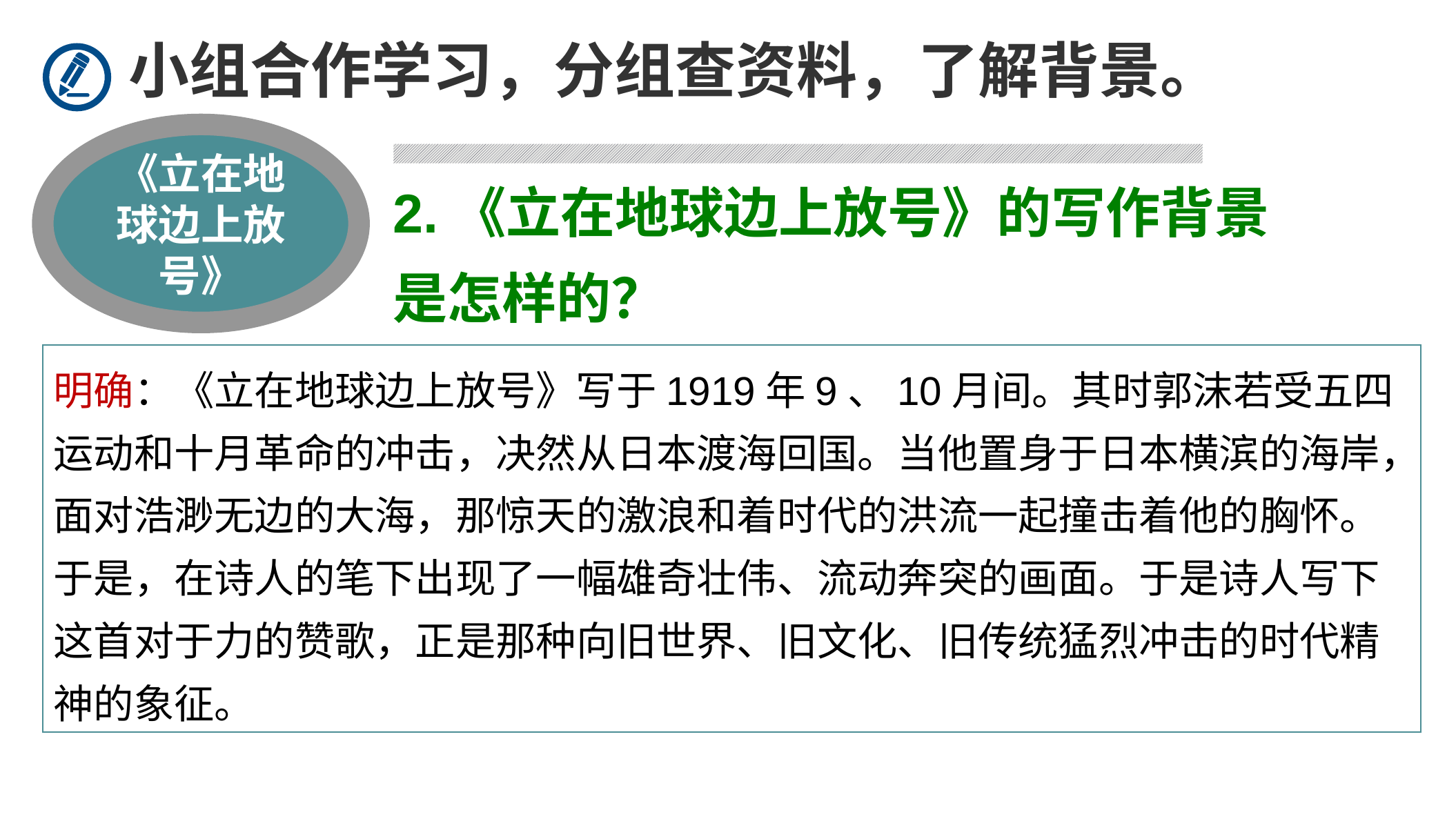

小组合作学习，分组查资料，了解背景。

《立在地球边上放号》

2.《立在地球边上放号》的写作背景是怎样的？
明确：《立在地球边上放号》写于1919年9、10月间。其时郭沫若受五四运动和十月革命的冲击，决然从日本渡海回国。当他置身于日本横滨的海岸，面对浩渺无边的大海，那惊天的激浪和着时代的洪流一起撞击着他的胸怀。于是，在诗人的笔下出现了一幅雄奇壮伟、流动奔突的画面。于是诗人写下这首对于力的赞歌，正是那种向旧世界、旧文化、旧传统猛烈冲击的时代精神的象征。